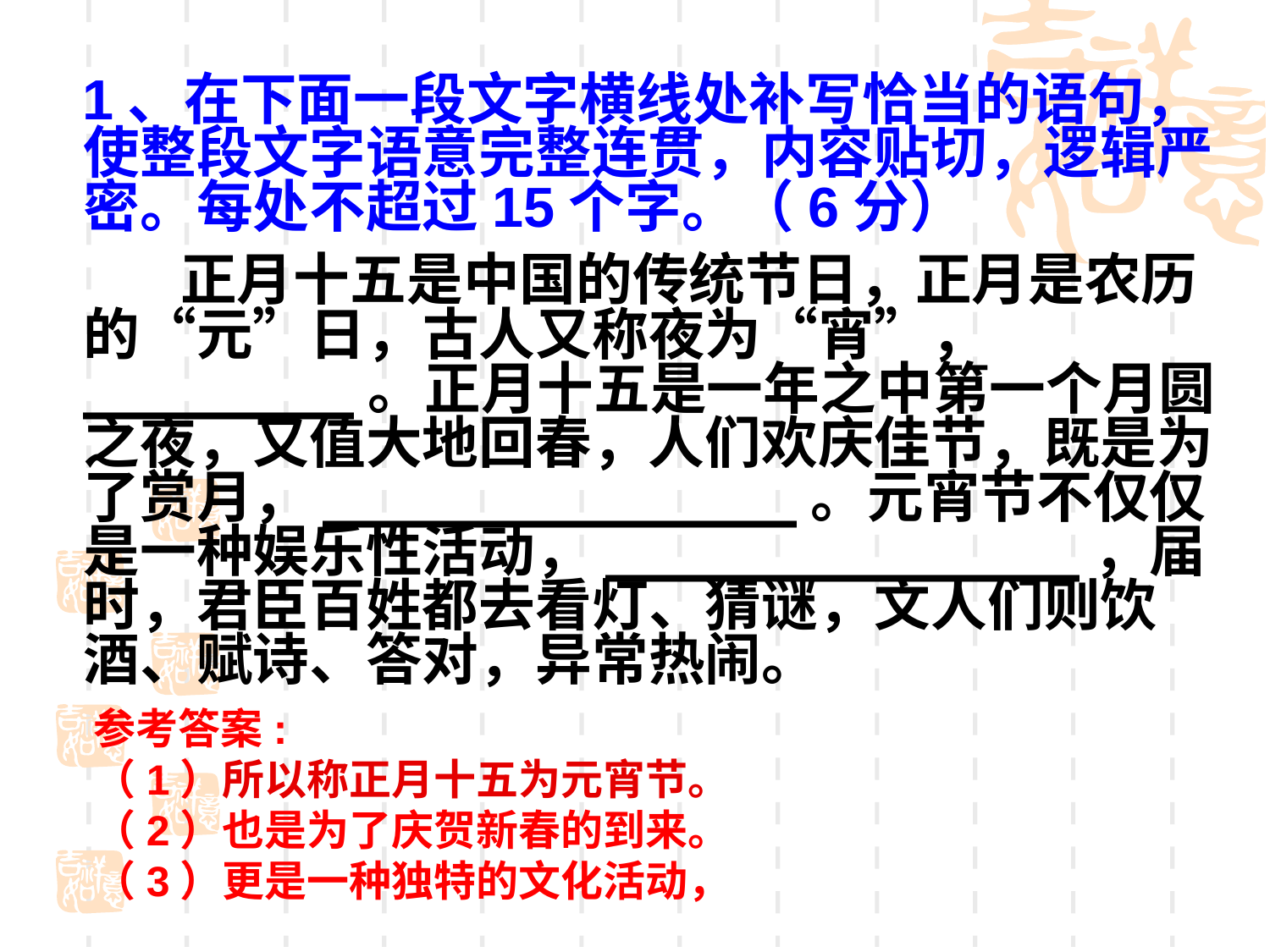

1、在下面一段文字横线处补写恰当的语句，使整段文字语意完整连贯，内容贴切，逻辑严密。每处不超过15个字。（6分）
         正月十五是中国的传统节日，正月是农历的“元”日，古人又称夜为“宵”， ________。正月十五是一年之中第一个月圆之夜，又值大地回春，人们欢庆佳节，既是为了赏月，______________。元宵节不仅仅是一种娱乐性活动，______________，届时，君臣百姓都去看灯、猜谜，文人们则饮酒、赋诗、答对，异常热闹。
参考答案:
（1）所以称正月十五为元宵节。
（2）也是为了庆贺新春的到来。
（3）更是一种独特的文化活动，